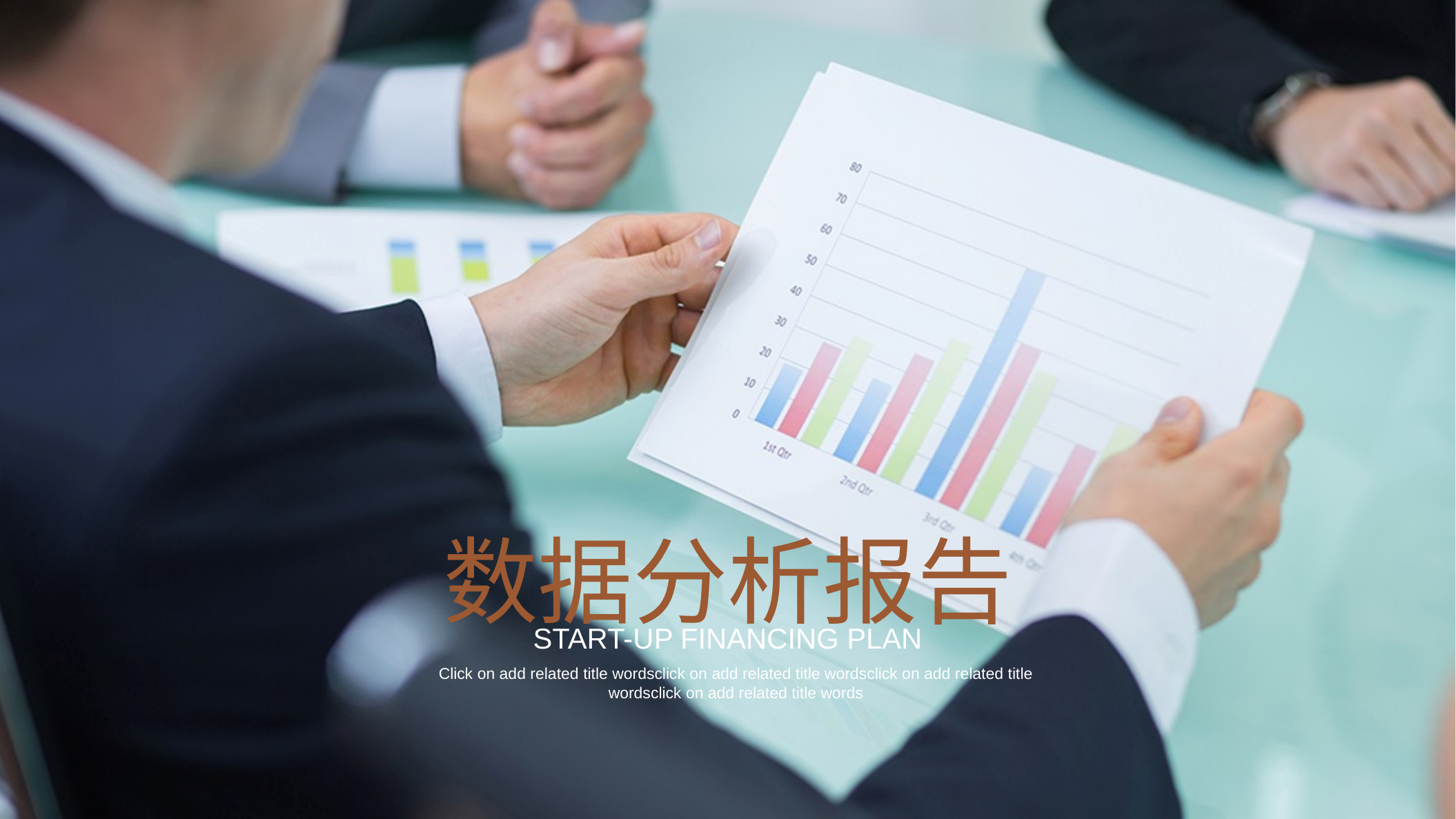

数据分析报告
START-UP FINANCING PLAN
Click on add related title wordsclick on add related title wordsclick on add related title wordsclick on add related title words